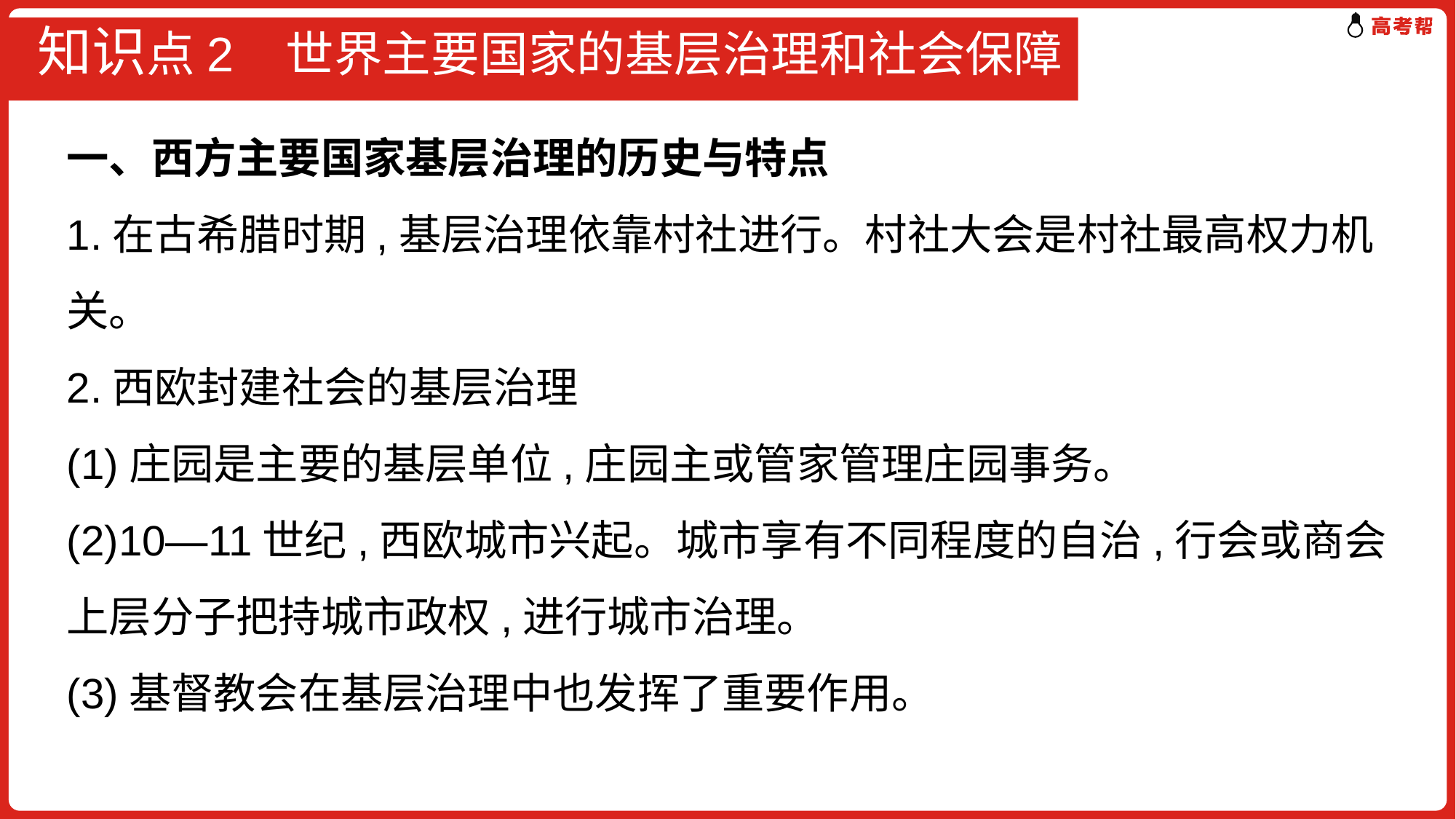

# 知识点2   世界主要国家的基层治理和社会保障
一、西方主要国家基层治理的历史与特点
1.在古希腊时期,基层治理依靠村社进行。村社大会是村社最高权力机关。
2.西欧封建社会的基层治理
(1)庄园是主要的基层单位,庄园主或管家管理庄园事务。
(2)10—11世纪,西欧城市兴起。城市享有不同程度的自治,行会或商会上层分子把持城市政权,进行城市治理。
(3)基督教会在基层治理中也发挥了重要作用。